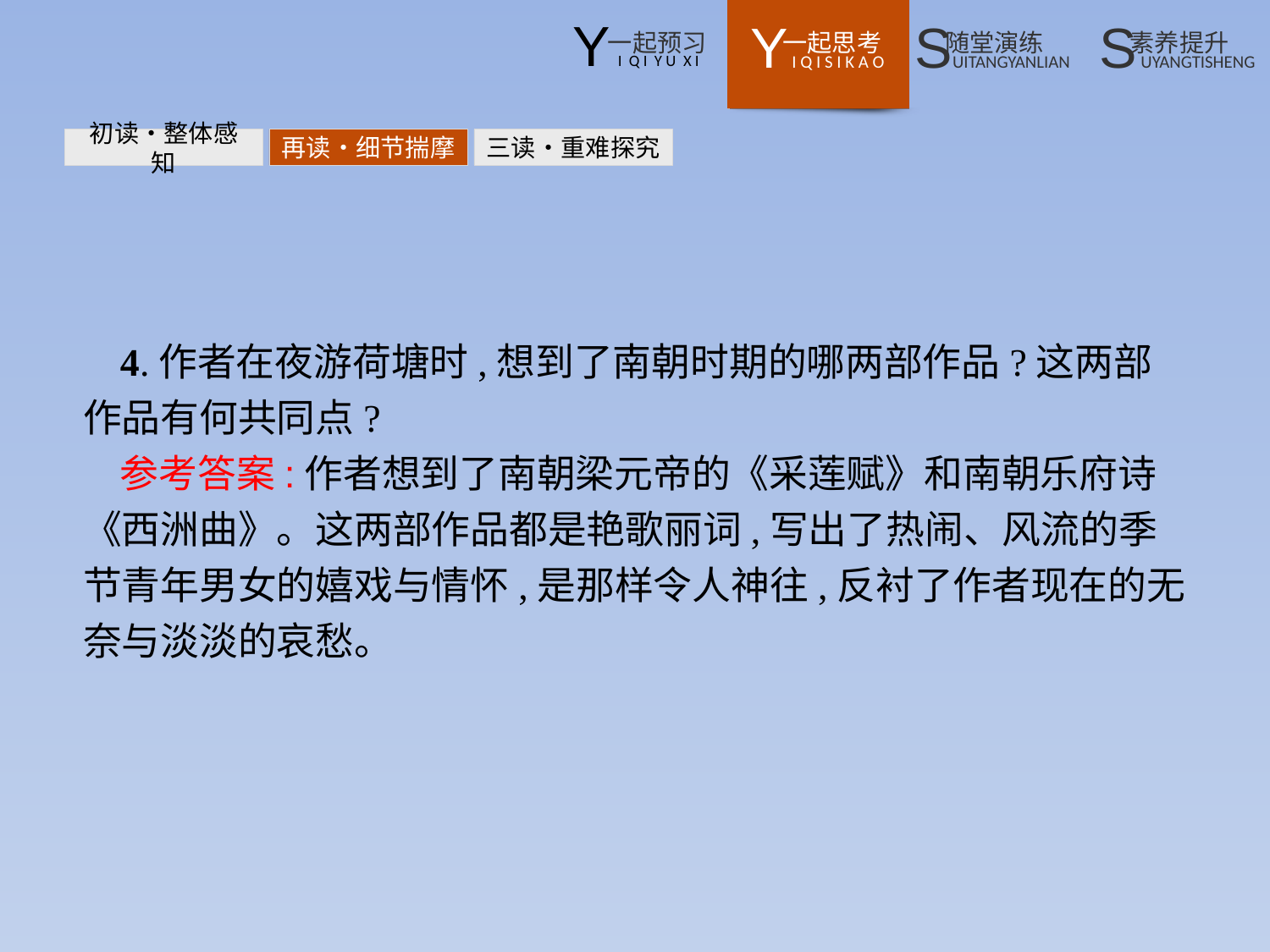

初读•整体感知
再读•细节揣摩
三读•重难探究
4.作者在夜游荷塘时,想到了南朝时期的哪两部作品?这两部作品有何共同点?
参考答案:作者想到了南朝梁元帝的《采莲赋》和南朝乐府诗《西洲曲》。这两部作品都是艳歌丽词,写出了热闹、风流的季节青年男女的嬉戏与情怀,是那样令人神往,反衬了作者现在的无奈与淡淡的哀愁。